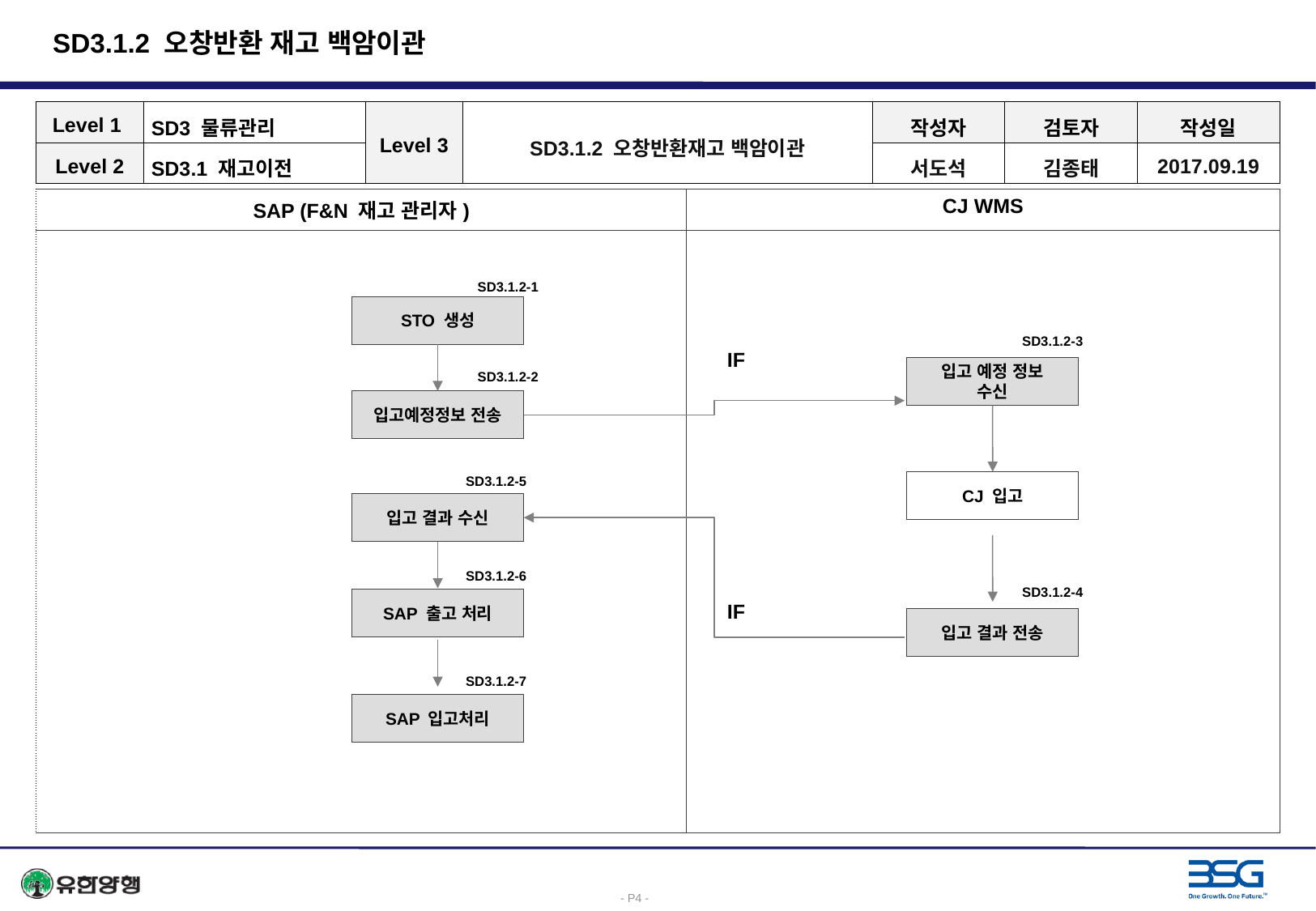

# SD3.1.2 오창반환 재고 백암이관
| Level 1 | SD3 물류관리 | Level 3 | SD3.1.2 오창반환재고 백암이관 | 작성자 | 검토자 | 작성일 |
| --- | --- | --- | --- | --- | --- | --- |
| Level 2 | SD3.1 재고이전 |  |  | 서도석 | 김종태 | 2017.09.19 |
| SAP (F&N 재고 관리자) | CJ WMS |
| --- | --- |
|  |  |
SD3.1.2-1
STO 생성
SD3.1.2-3
IF
입고 예정 정보
수신
SD3.1.2-2
입고예정정보 전송
SD3.1.2-5
CJ 입고
입고 결과 수신
SD3.1.2-6
SD3.1.2-4
SAP 출고 처리
IF
입고 결과 전송
SD3.1.2-7
SAP 입고처리